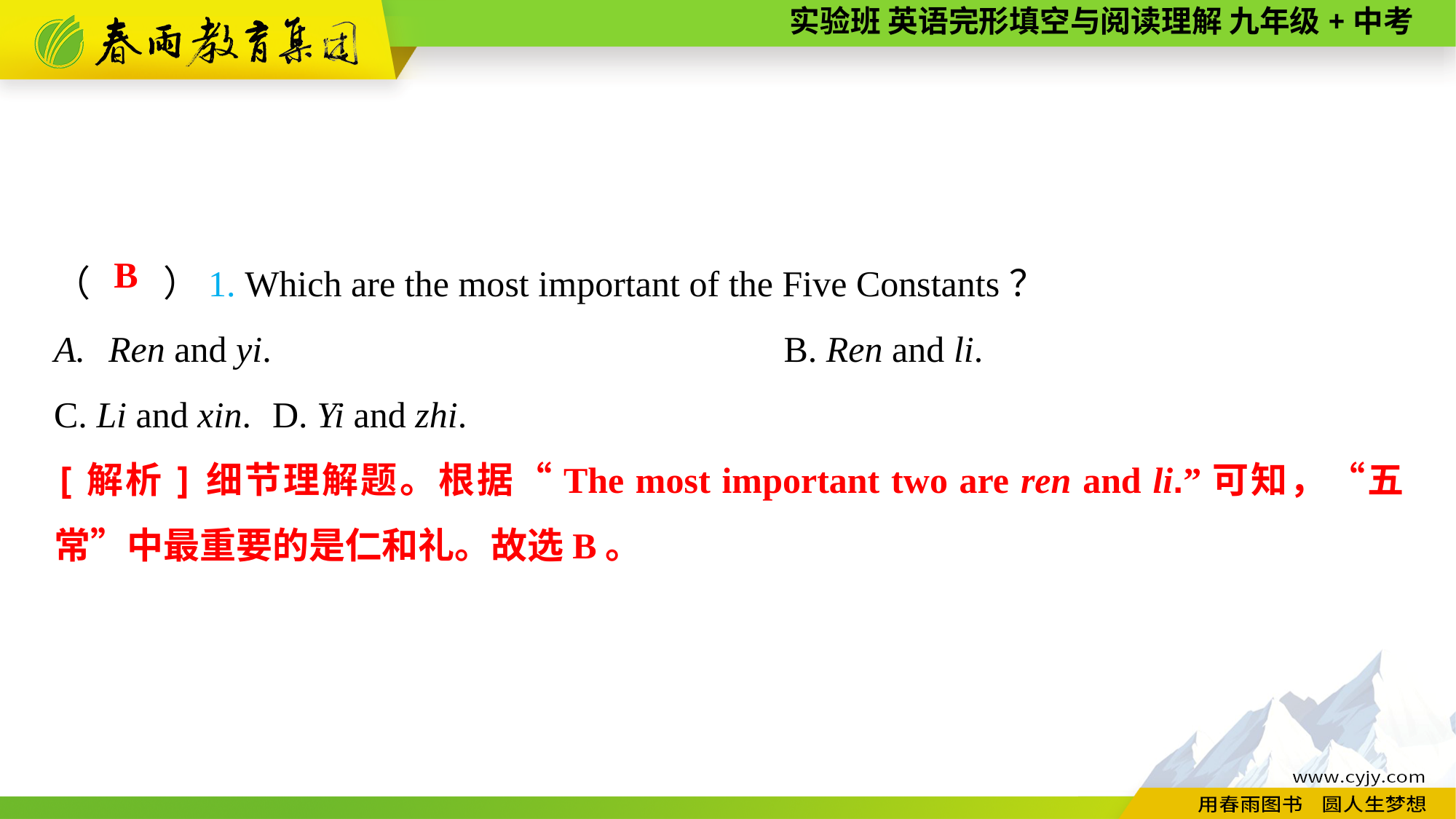

（　　）1. Which are the most important of the Five Constants？
Ren and yi.	B. Ren and li.
C. Li and xin.	D. Yi and zhi.
B
[解析]细节理解题。根据“The most important two are ren and li.”可知，“五常”中最重要的是仁和礼。故选B。